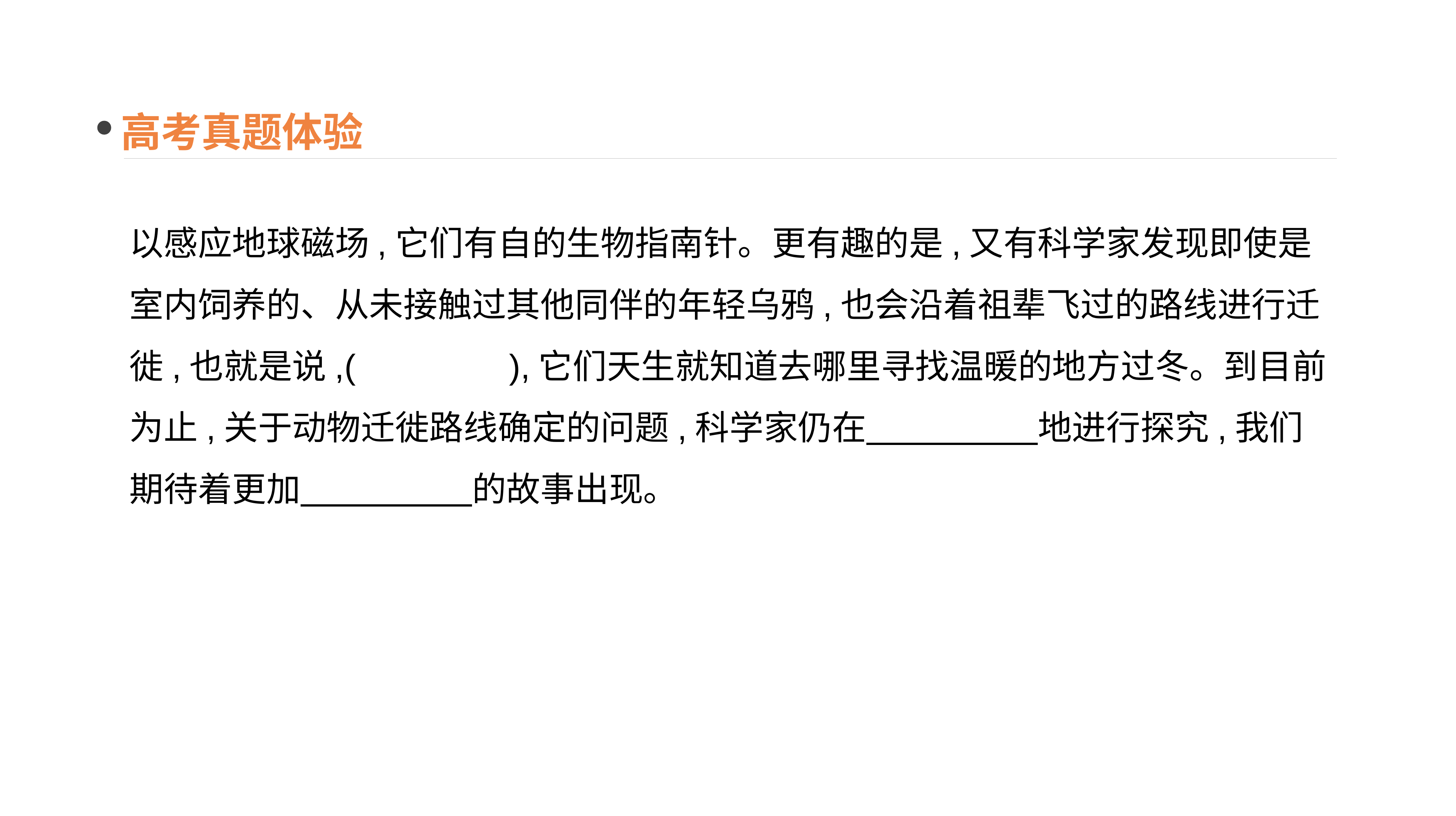

高考真题体验

以感应地球磁场,它们有自的生物指南针。更有趣的是,又有科学家发现即使是室内饲养的、从未接触过其他同伴的年轻乌鸦,也会沿着祖辈飞过的路线进行迁徙,也就是说,(　　　　),它们天生就知道去哪里寻找温暖的地方过冬。到目前为止,关于动物迁徙路线确定的问题,科学家仍在　　　　　地进行探究,我们期待着更加　　　　　的故事出现。